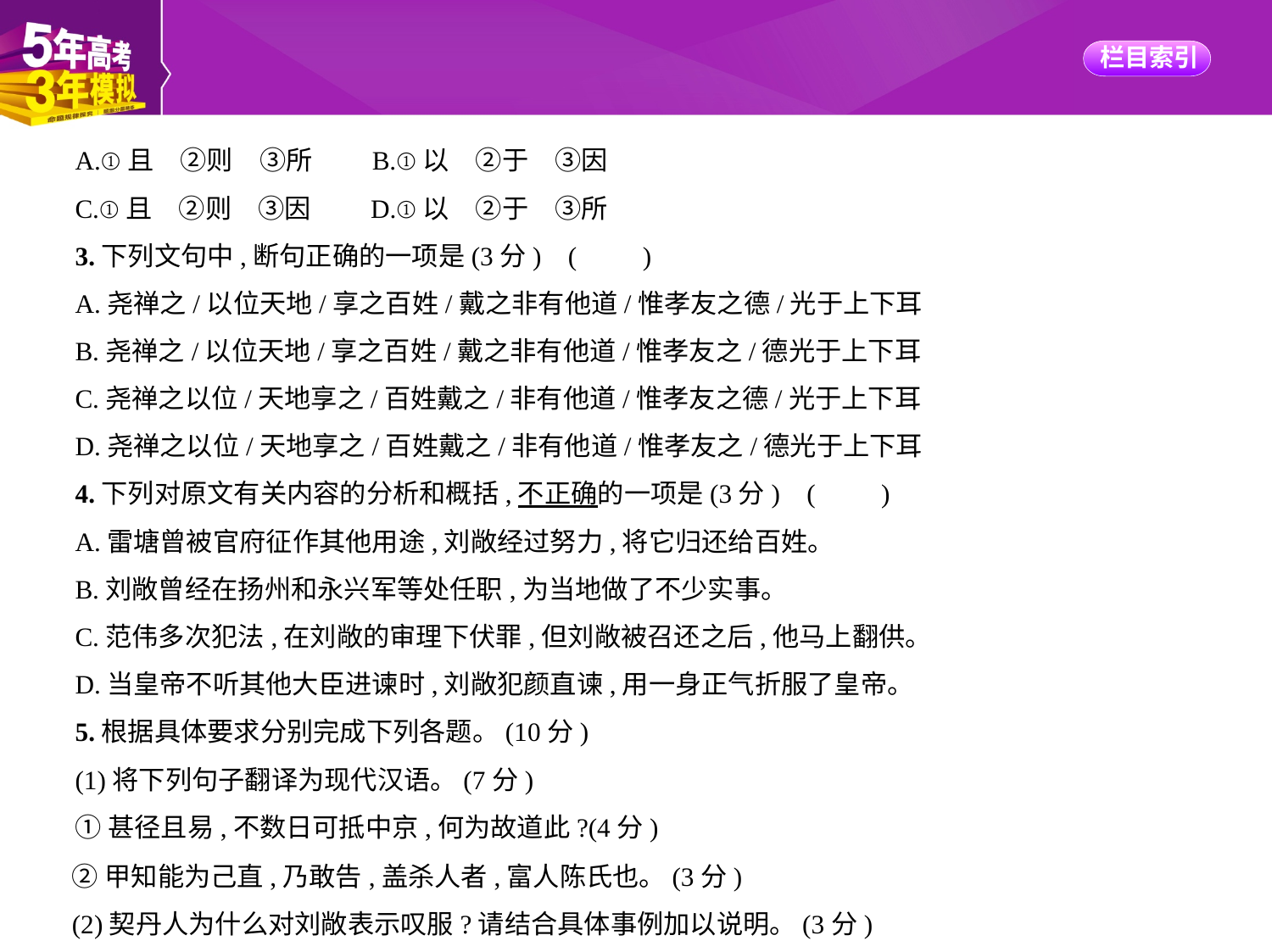

A.①且　②则　③所　　B.①以　②于　③因
C.①且　②则　③因　　D.①以　②于　③所
3.下列文句中,断句正确的一项是(3分) (　　)
A.尧禅之/以位天地/享之百姓/戴之非有他道/惟孝友之德/光于上下耳
B.尧禅之/以位天地/享之百姓/戴之非有他道/惟孝友之/德光于上下耳
C.尧禅之以位/天地享之/百姓戴之/非有他道/惟孝友之德/光于上下耳
D.尧禅之以位/天地享之/百姓戴之/非有他道/惟孝友之/德光于上下耳
4.下列对原文有关内容的分析和概括,不正确的一项是(3分) (　　)
A.雷塘曾被官府征作其他用途,刘敞经过努力,将它归还给百姓。
B.刘敞曾经在扬州和永兴军等处任职,为当地做了不少实事。
C.范伟多次犯法,在刘敞的审理下伏罪,但刘敞被召还之后,他马上翻供。
D.当皇帝不听其他大臣进谏时,刘敞犯颜直谏,用一身正气折服了皇帝。
5.根据具体要求分别完成下列各题。(10分)
(1)将下列句子翻译为现代汉语。(7分)
①甚径且易,不数日可抵中京,何为故道此?(4分)
②甲知能为己直,乃敢告,盖杀人者,富人陈氏也。(3分)
(2)契丹人为什么对刘敞表示叹服?请结合具体事例加以说明。(3分)